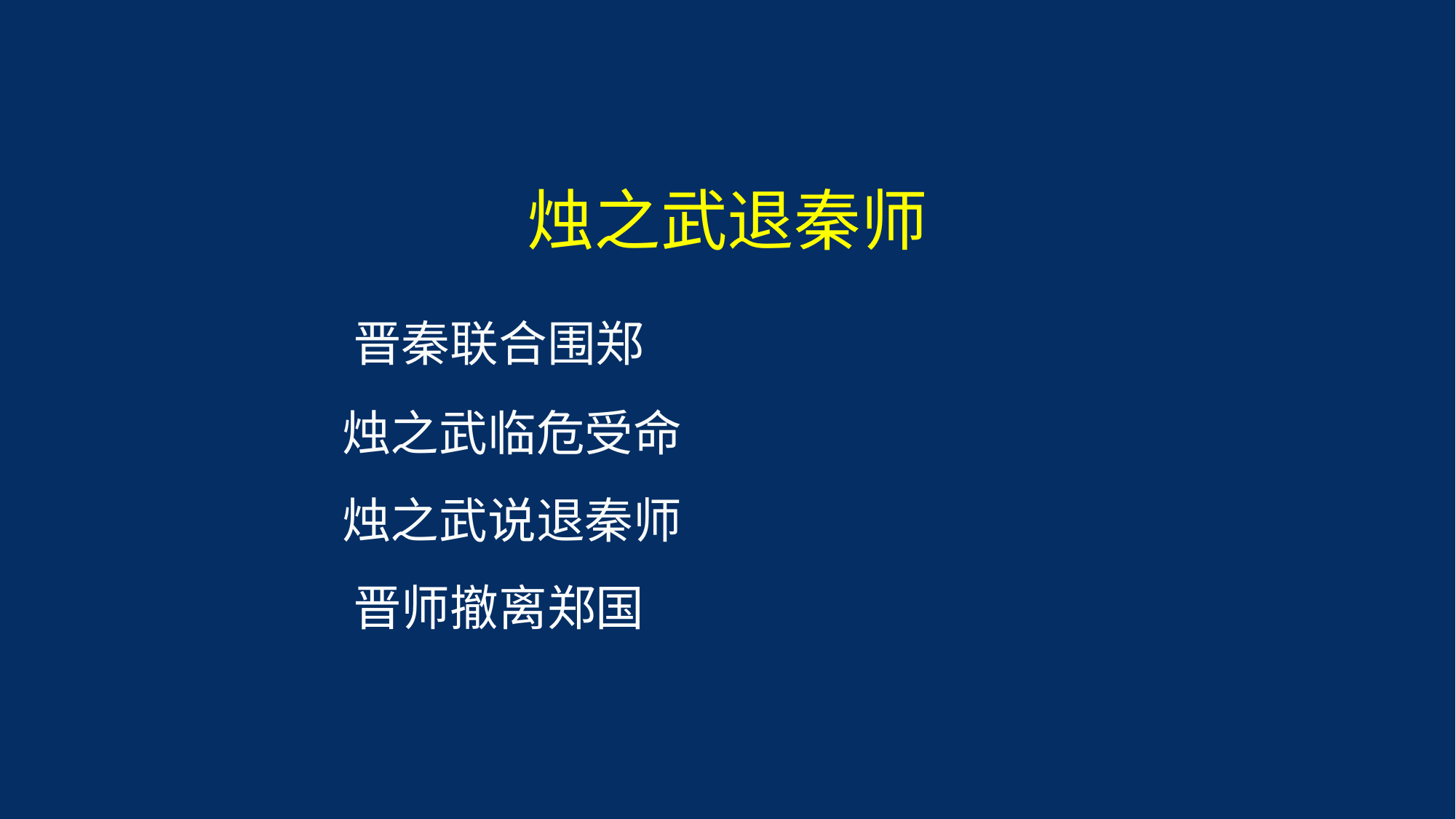

# 烛之武退秦师
               晋秦联合围郑
                 烛之武临危受命
                 烛之武说退秦师
                  晋师撤离郑国